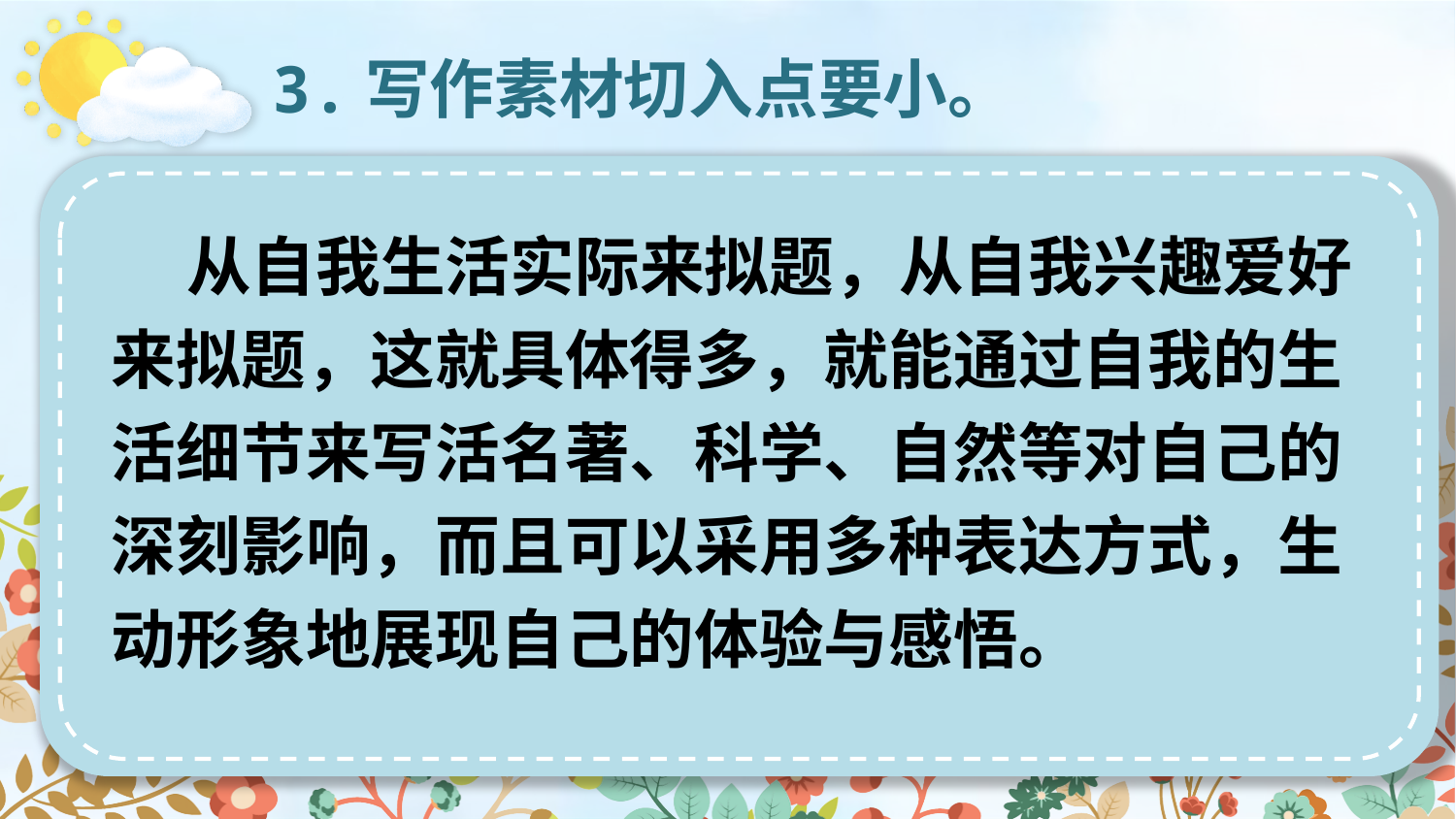

3.写作素材切入点要小。
    从自我生活实际来拟题，从自我兴趣爱好来拟题，这就具体得多，就能通过自我的生活细节来写活名著、科学、自然等对自己的深刻影响，而且可以采用多种表达方式，生动形象地展现自己的体验与感悟。